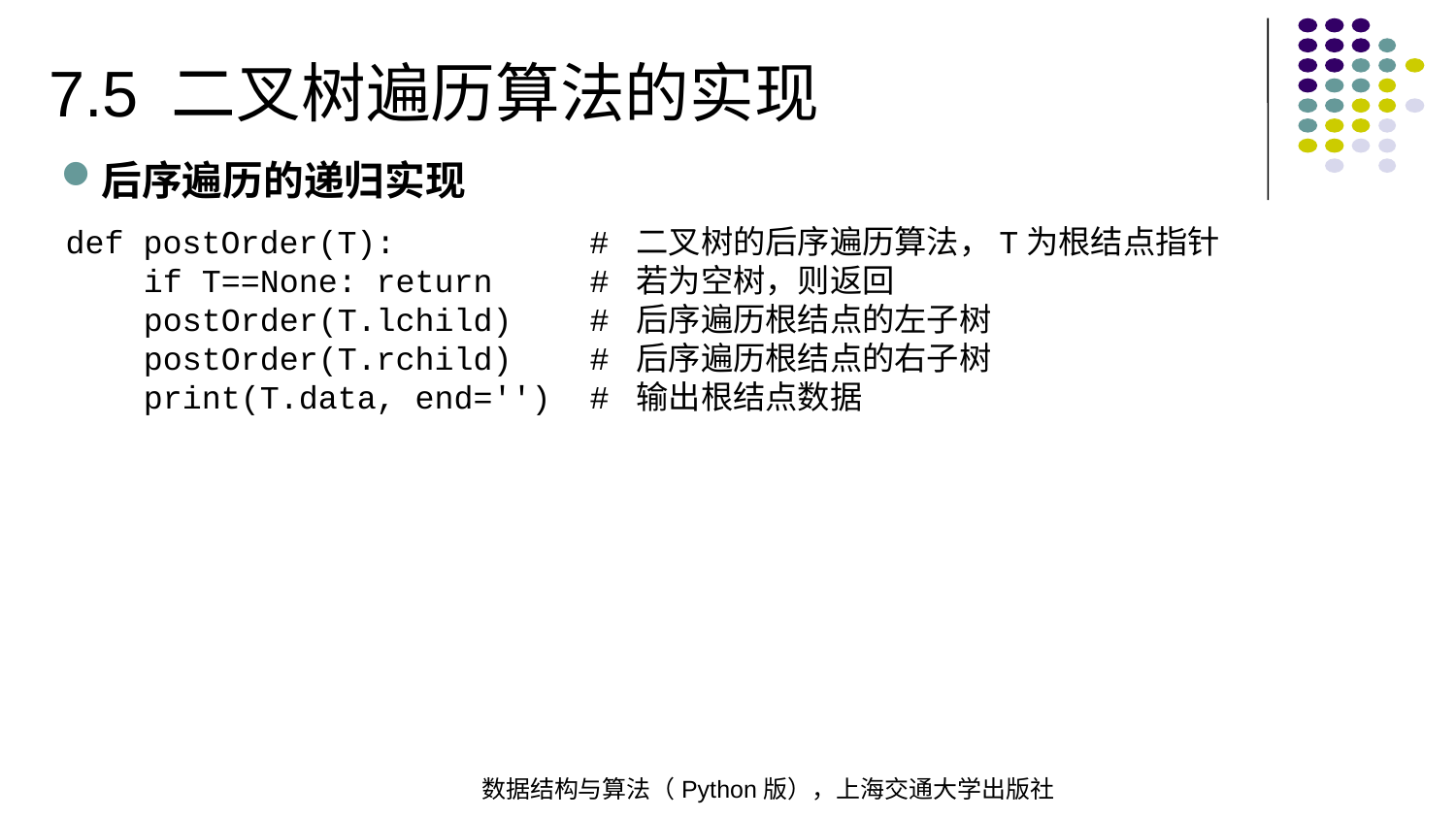

7.5 二叉树遍历算法的实现
后序遍历的递归实现
def postOrder(T):          # 二叉树的后序遍历算法，T为根结点指针
    if T==None: return     # 若为空树，则返回
    postOrder(T.lchild)    # 后序遍历根结点的左子树
    postOrder(T.rchild)    # 后序遍历根结点的右子树
    print(T.data, end='')  # 输出根结点数据